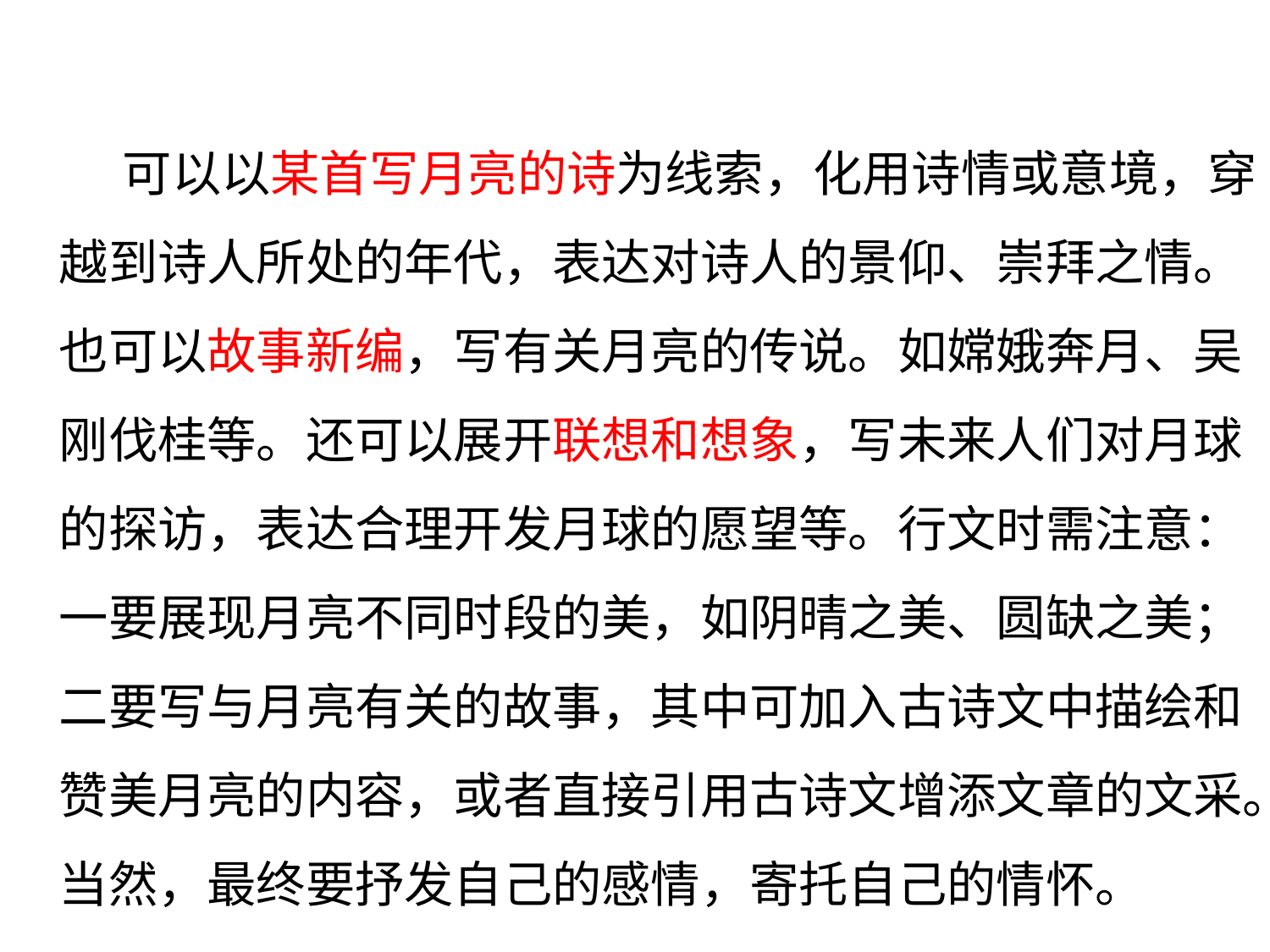

可以以某首写月亮的诗为线索，化用诗情或意境，穿越到诗人所处的年代，表达对诗人的景仰、崇拜之情。也可以故事新编，写有关月亮的传说。如嫦娥奔月、吴刚伐桂等。还可以展开联想和想象，写未来人们对月球的探访，表达合理开发月球的愿望等。行文时需注意：一要展现月亮不同时段的美，如阴晴之美、圆缺之美；二要写与月亮有关的故事，其中可加入古诗文中描绘和赞美月亮的内容，或者直接引用古诗文增添文章的文采。当然，最终要抒发自己的感情，寄托自己的情怀。